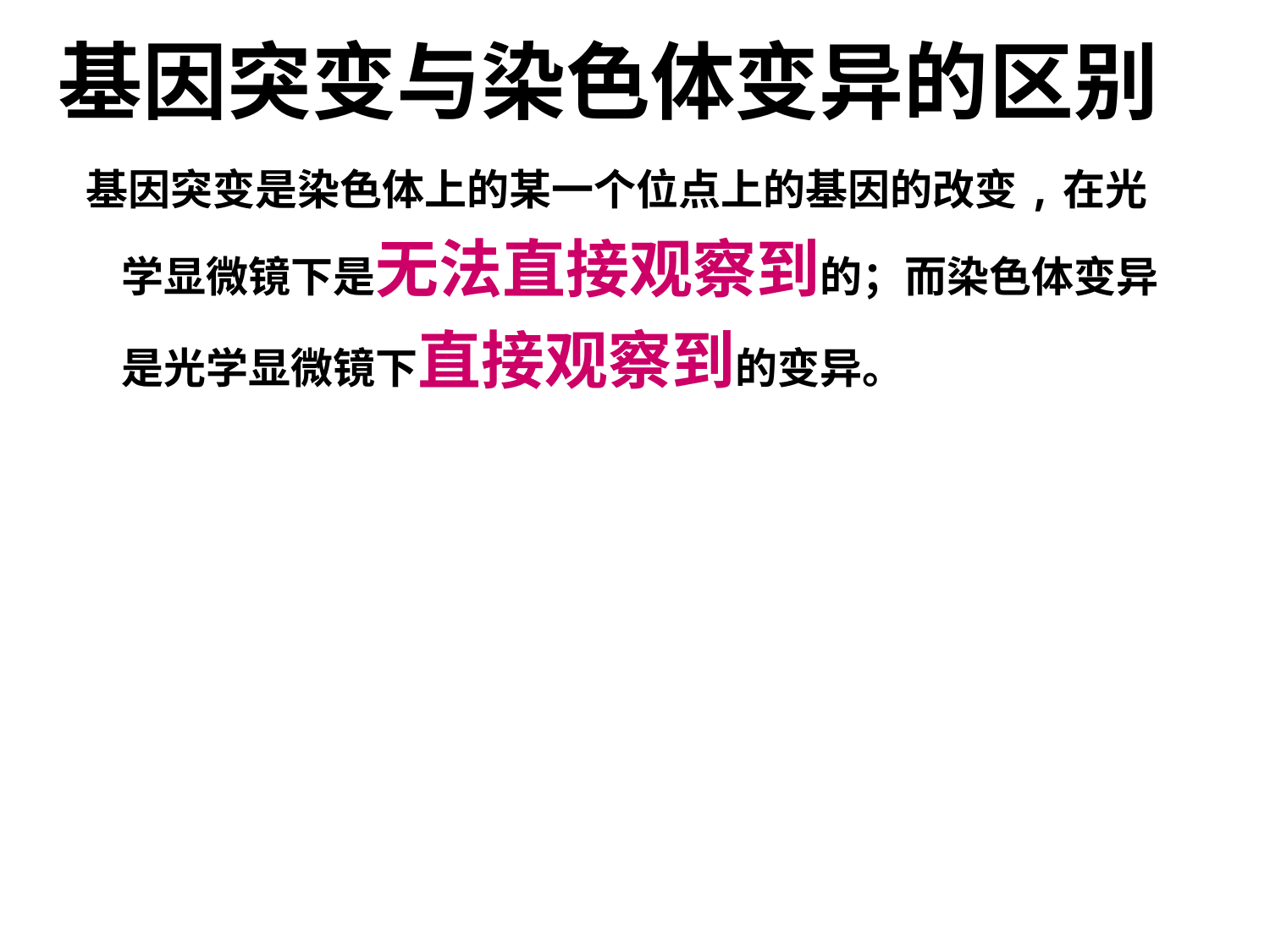

# 基因突变与染色体变异的区别
   基因突变是染色体上的某一个位点上的基因的改变,在光学显微镜下是无法直接观察到的；而染色体变异是光学显微镜下直接观察到的变异。